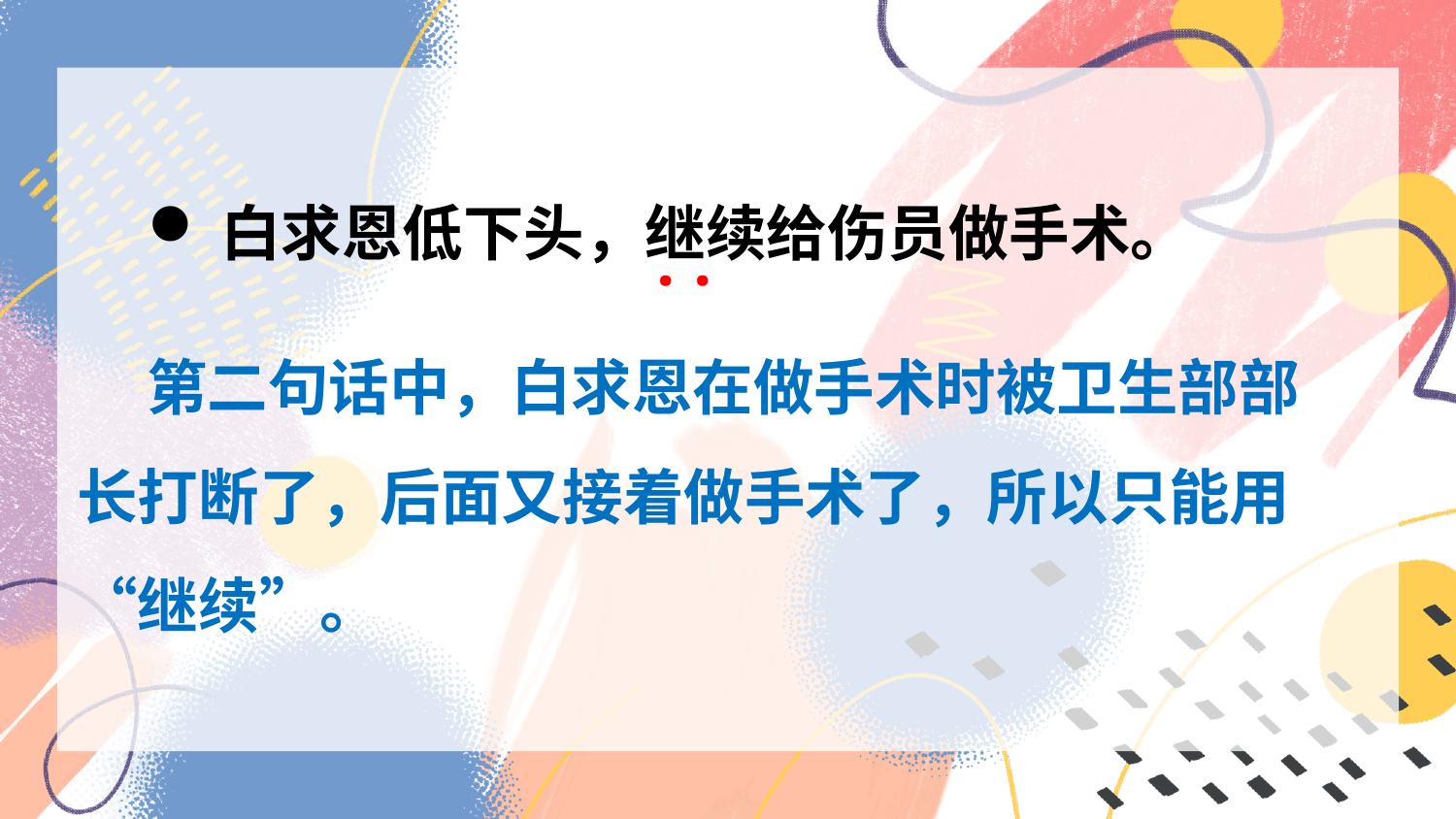

白求恩低下头，继续给伤员做手术。
··
    第二句话中，白求恩在做手术时被卫生部部长打断了，后面又接着做手术了，所以只能用“继续”。